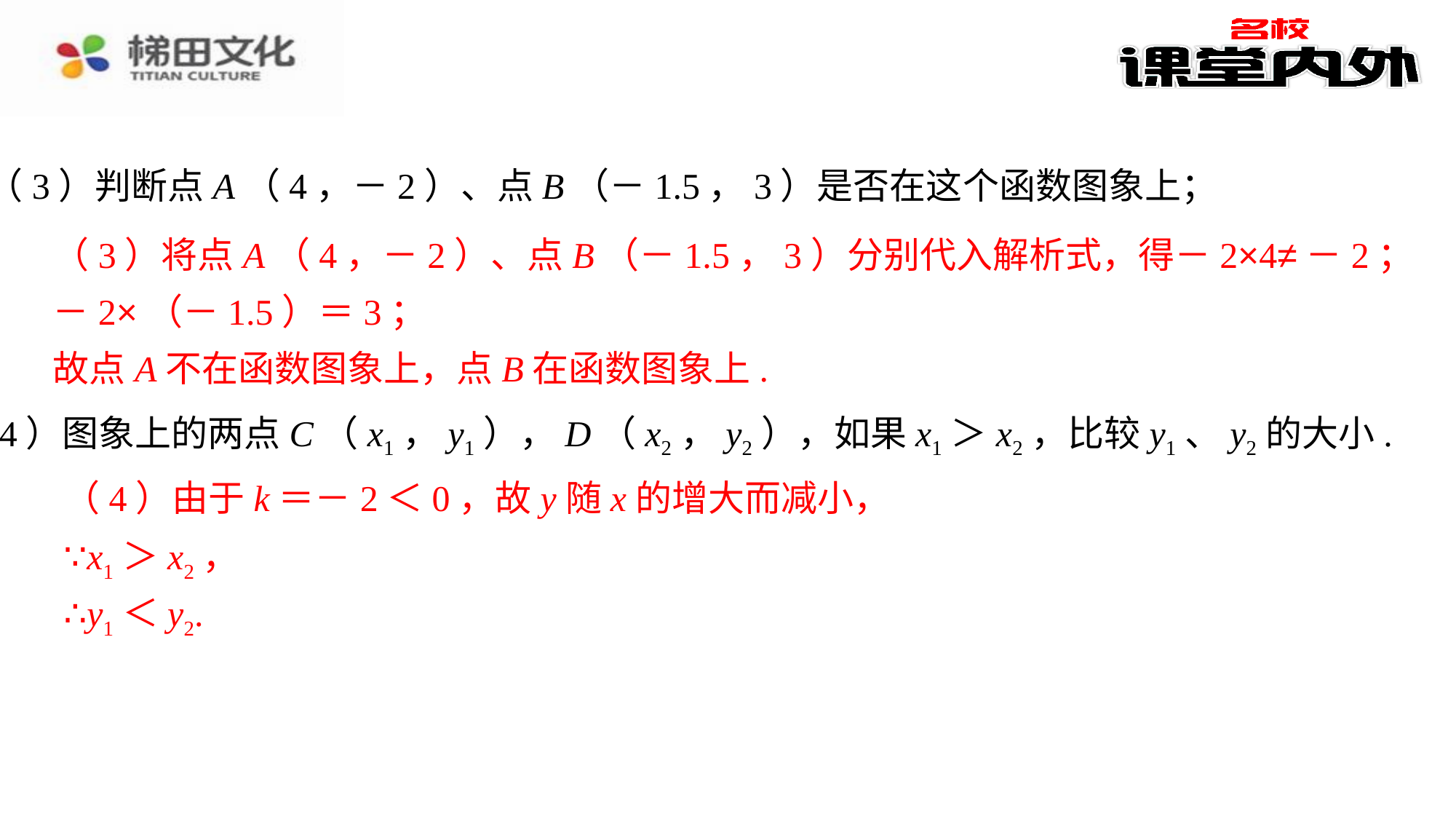

解得k＝－2，⁠
所以函数解析式为y＝－2x.⁠
（2）如图：函数过（0，0），（1，－2）.⁠
（3）判断点A（4，－2）、点B（－1.5，3）是否在这个函数图象上；
（3）将点A（4，－2）、点B（－1.5，3）分别代入解析式，得－2×4≠－2；
（3）将点A（4，－2）、点B（－1.5，3）分别代入解析式，得－2×4≠－2；⁠
－2×（－1.5）＝3；⁠
故点A不在函数图象上，点B在函数图象上.⁠
－2×（－1.5）＝3；
故点A不在函数图象上，点B在函数图象上.
（4）图象上的两点C（x1，y1），D（x2，y2），如果x1＞x2，比较y1、y2的大小.
（4）由于k＝－2＜0，故y随x的增大而减小，
（4）由于k＝－2＜0，故y随x的增大而减小，⁠
∵x1＞x2，⁠
∴y1＜y2.⁠
∵x1＞x2，
∴y1＜y2.